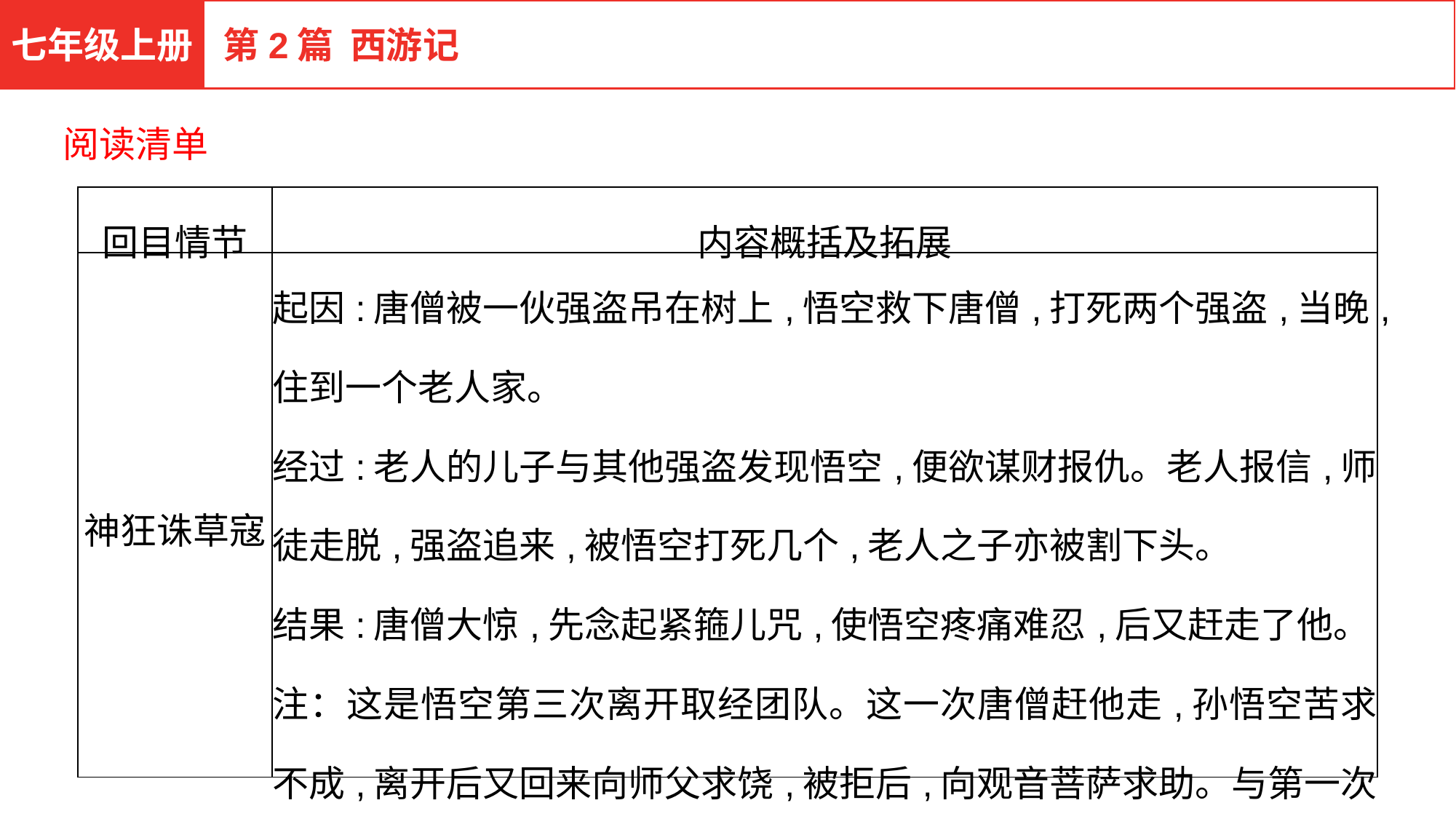

七年级上册
第2篇  西游记
阅读清单
| 回目情节 | 内容概括及拓展 |
| --- | --- |
| 神狂诛草寇 | 起因:唐僧被一伙强盗吊在树上,悟空救下唐僧,打死两个强盗,当晚,住到一个老人家。 经过:老人的儿子与其他强盗发现悟空,便欲谋财报仇。老人报信,师徒走脱,强盗追来,被悟空打死几个,老人之子亦被割下头。 结果:唐僧大惊,先念起紧箍儿咒,使悟空疼痛难忍,后又赶走了他。 注：这是悟空第三次离开取经团队。这一次唐僧赶他走,孙悟空苦求不成,离开后又回来向师父求饶,被拒后,向观音菩萨求助。与第一次离队的表现相比,孙悟空能理性地处理问题,这说明他成长了。 |